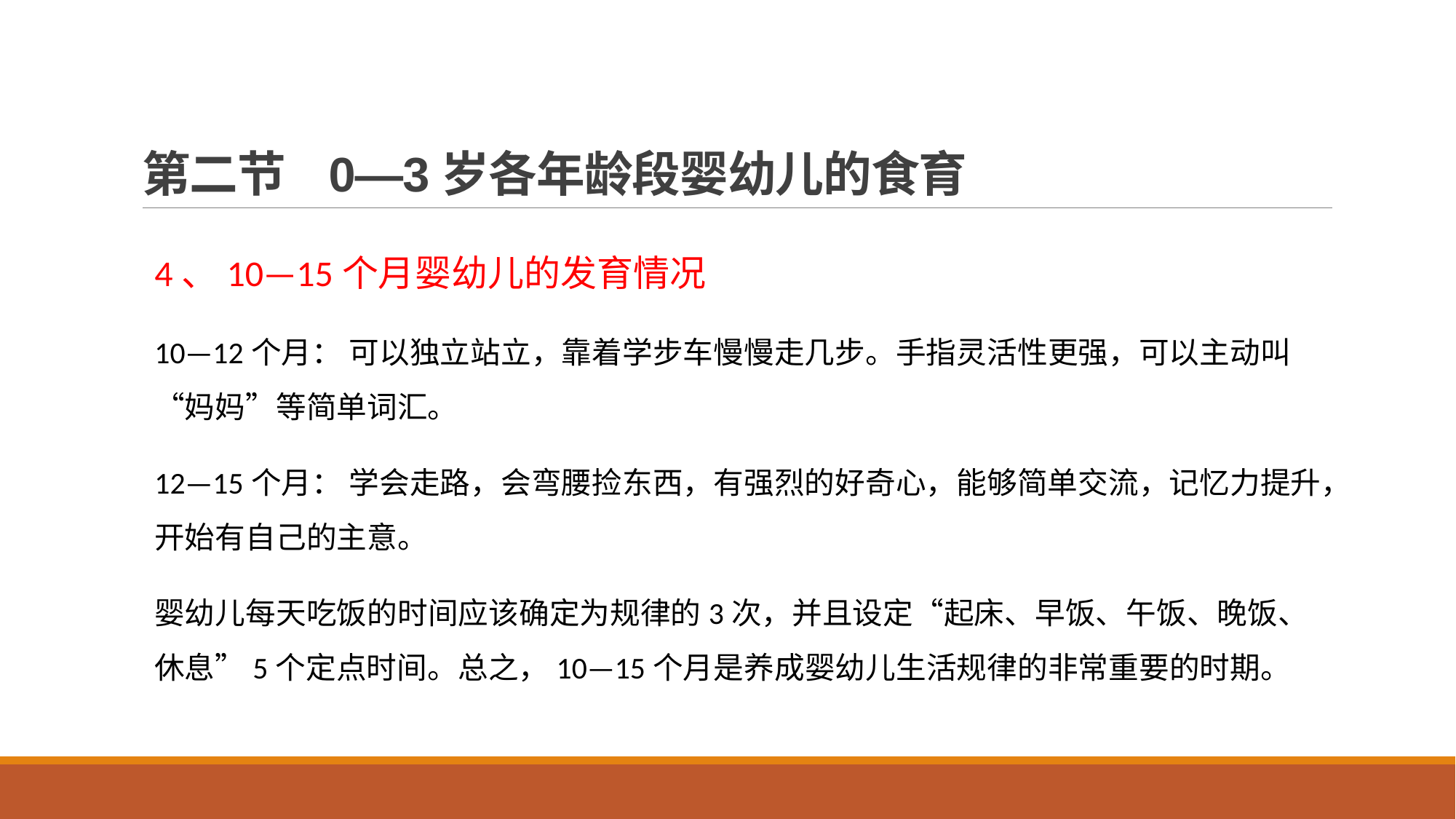

# 第二节   0—3岁各年龄段婴幼儿的食育
4、10—15个月婴幼儿的发育情况
10—12个月： 可以独立站立，靠着学步车慢慢走几步。手指灵活性更强，可以主动叫“妈妈”等简单词汇。
12—15个月： 学会走路，会弯腰捡东西，有强烈的好奇心，能够简单交流，记忆力提升，开始有自己的主意。
婴幼儿每天吃饭的时间应该确定为规律的3次，并且设定“起床、早饭、午饭、晚饭、休息”5个定点时间。总之，10—15个月是养成婴幼儿生活规律的非常重要的时期。